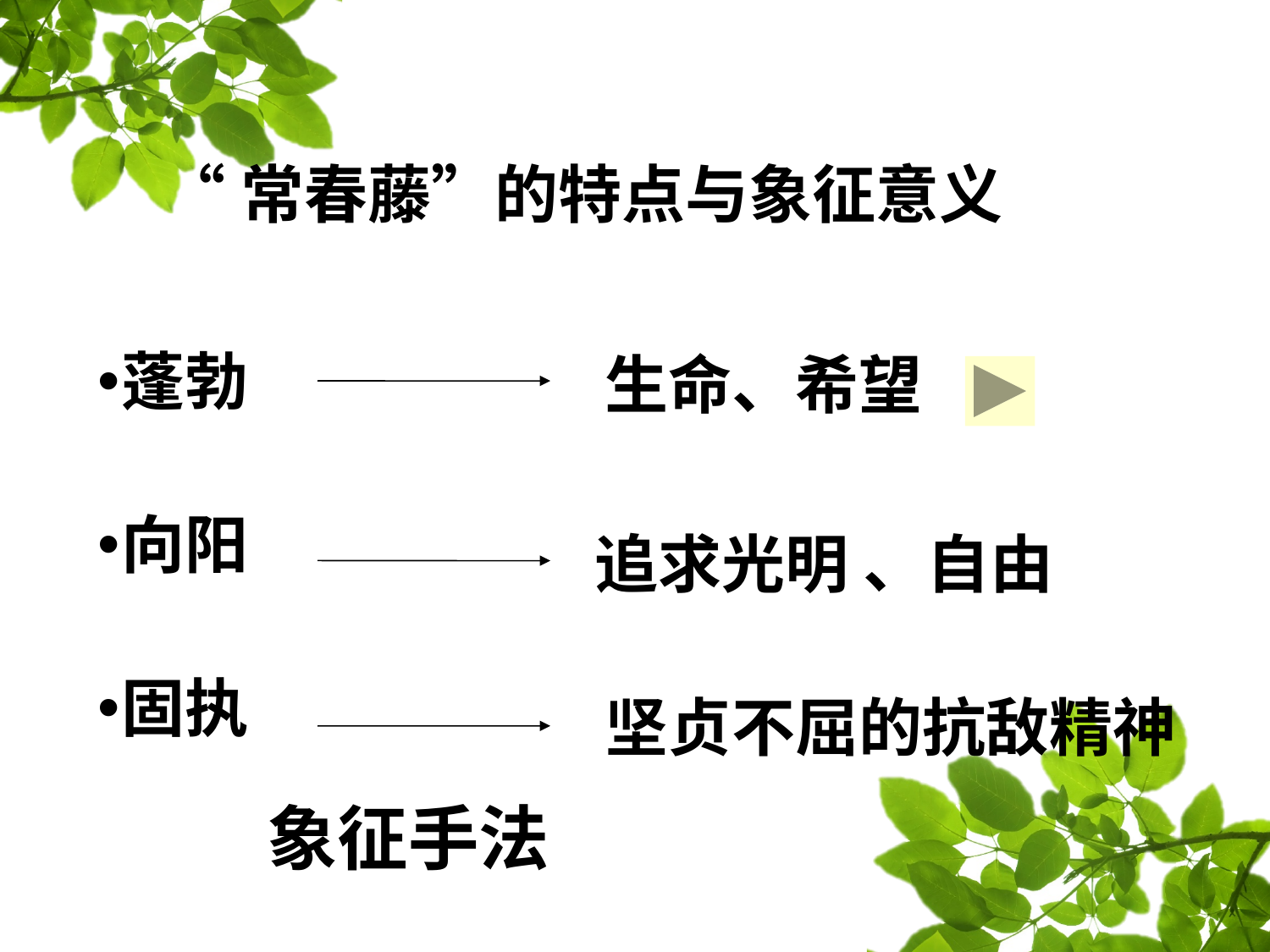

# “常春藤”的特点与象征意义
生命、希望
蓬勃

向阳

固执

追求光明 、自由

坚贞不屈的抗敌精神

象征手法